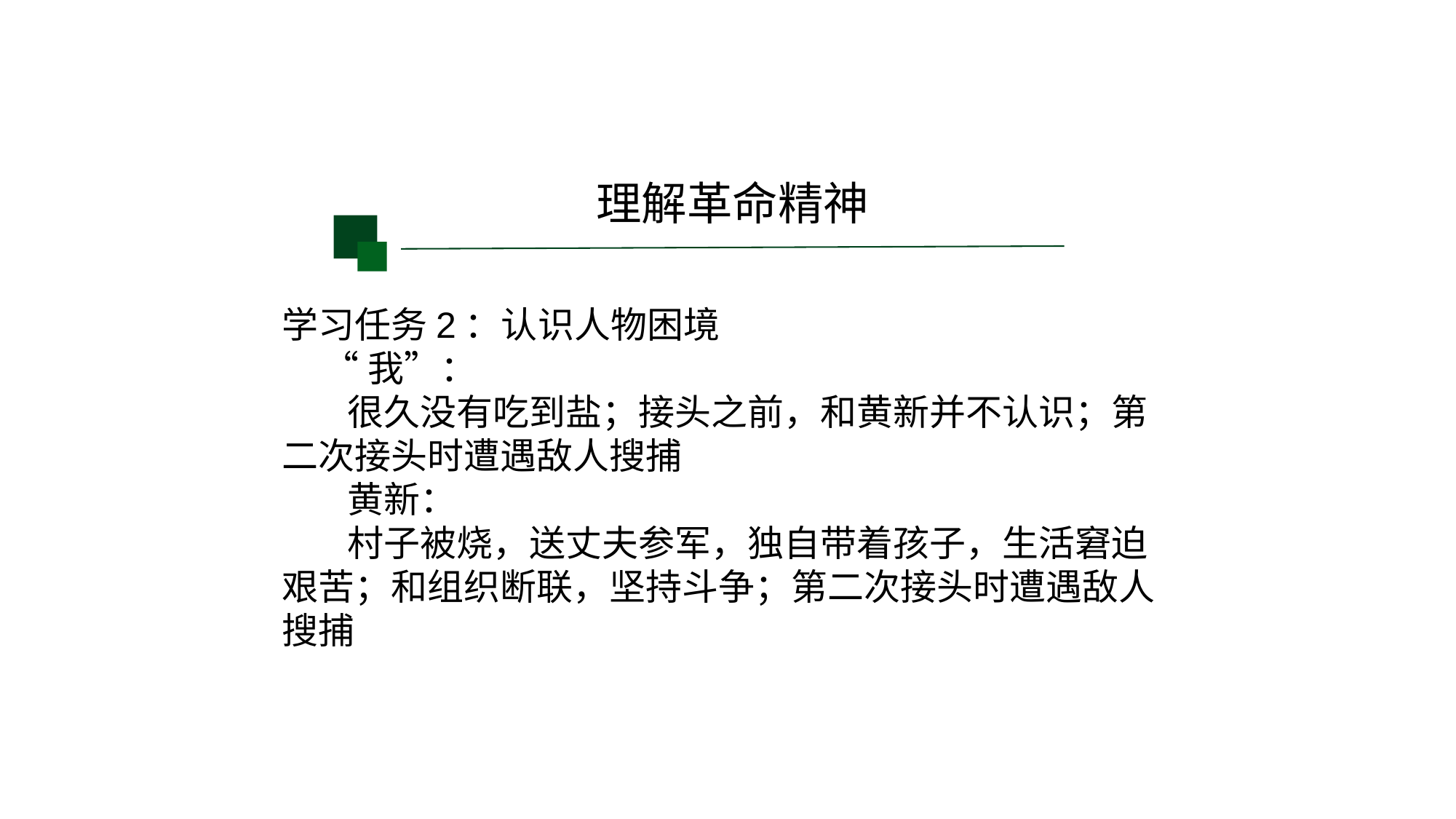

理解革命精神

学习任务2：认识人物困境
     “我”：
       很久没有吃到盐；接头之前，和黄新并不认识；第二次接头时遭遇敌人搜捕
       黄新：
       村子被烧，送丈夫参军，独自带着孩子，生活窘迫艰苦；和组织断联，坚持斗争；第二次接头时遭遇敌人搜捕